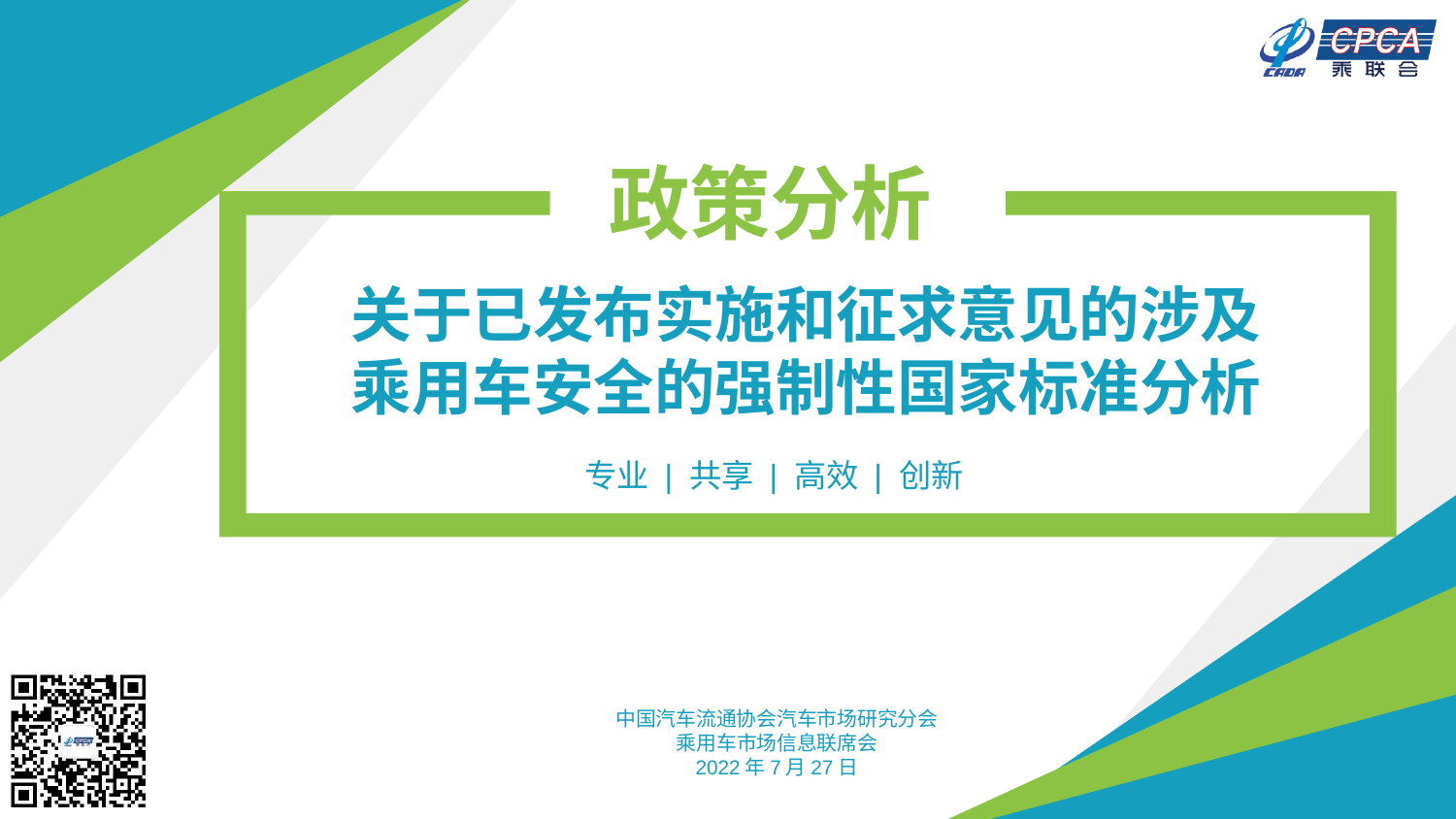

关于已发布实施和征求意见的涉及
乘用车安全的强制性国家标准分析
中国汽车流通协会汽车市场研究分会
乘用车市场信息联席会
2022年7月27日